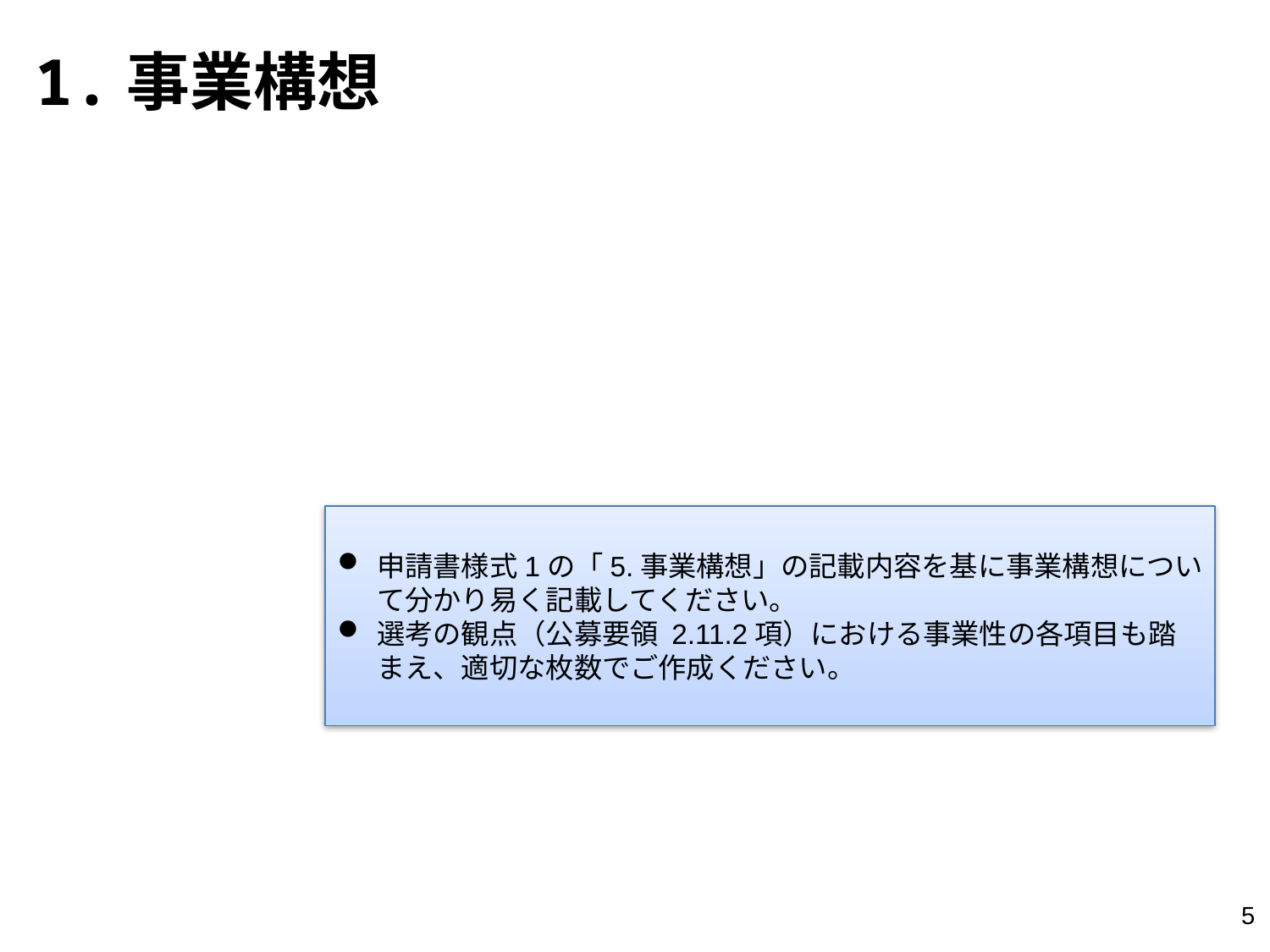

# 1.事業構想
申請書様式1の「5.事業構想」の記載内容を基に事業構想について分かり易く記載してください。
選考の観点（公募要領 2.11.2項）における事業性の各項目も踏まえ、適切な枚数でご作成ください。
5